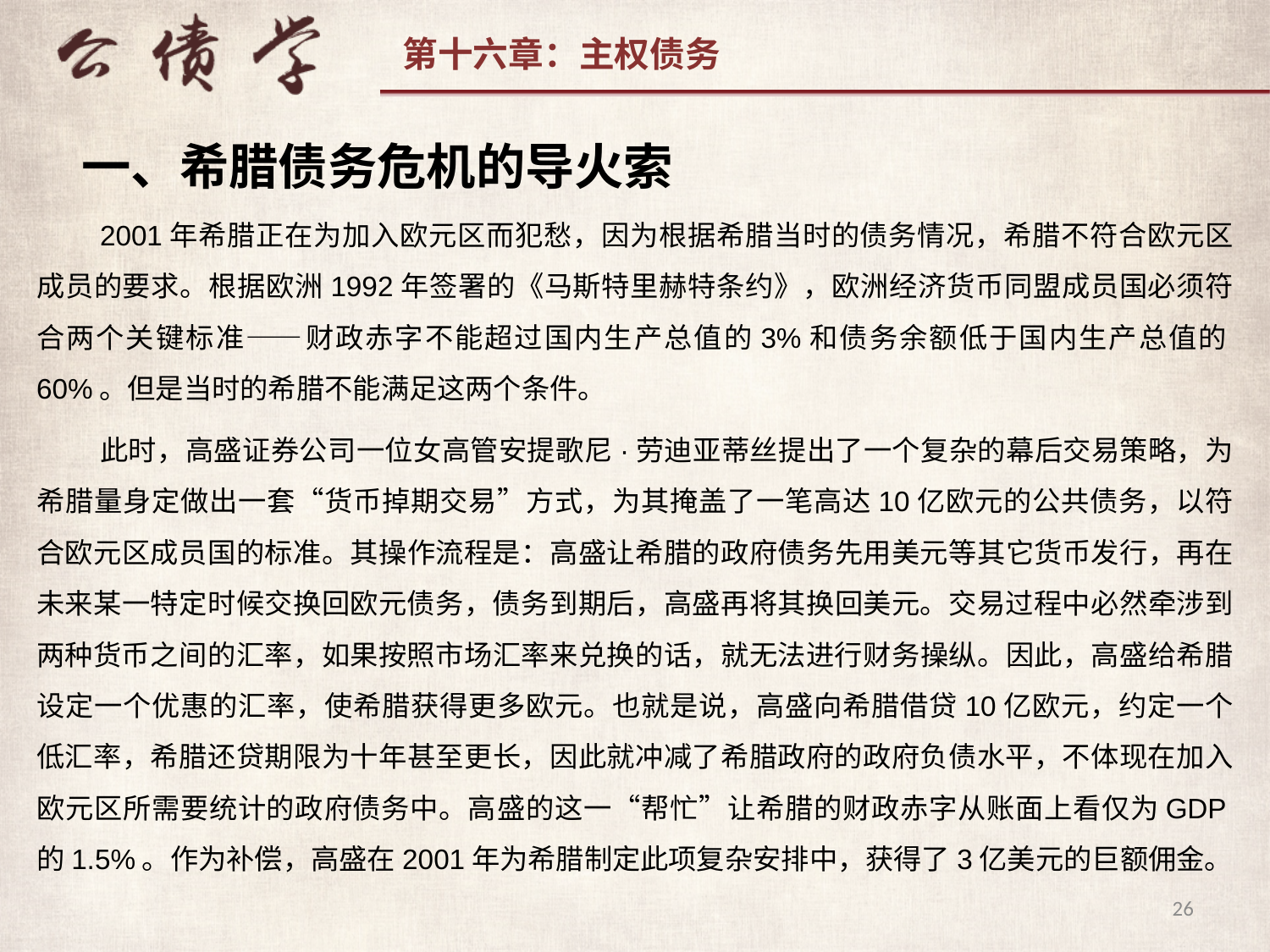

一、希腊债务危机的导火索
2001年希腊正在为加入欧元区而犯愁，因为根据希腊当时的债务情况，希腊不符合欧元区成员的要求。根据欧洲1992年签署的《马斯特里赫特条约》，欧洲经济货币同盟成员国必须符合两个关键标准——财政赤字不能超过国内生产总值的3%和债务余额低于国内生产总值的60%。但是当时的希腊不能满足这两个条件。
此时，高盛证券公司一位女高管安提歌尼·劳迪亚蒂丝提出了一个复杂的幕后交易策略，为希腊量身定做出一套“货币掉期交易”方式，为其掩盖了一笔高达10亿欧元的公共债务，以符合欧元区成员国的标准。其操作流程是：高盛让希腊的政府债务先用美元等其它货币发行，再在未来某一特定时候交换回欧元债务，债务到期后，高盛再将其换回美元。交易过程中必然牵涉到两种货币之间的汇率，如果按照市场汇率来兑换的话，就无法进行财务操纵。因此，高盛给希腊设定一个优惠的汇率，使希腊获得更多欧元。也就是说，高盛向希腊借贷10亿欧元，约定一个低汇率，希腊还贷期限为十年甚至更长，因此就冲减了希腊政府的政府负债水平，不体现在加入欧元区所需要统计的政府债务中。高盛的这一“帮忙”让希腊的财政赤字从账面上看仅为GDP的1.5%。作为补偿，高盛在2001年为希腊制定此项复杂安排中，获得了3亿美元的巨额佣金。
26